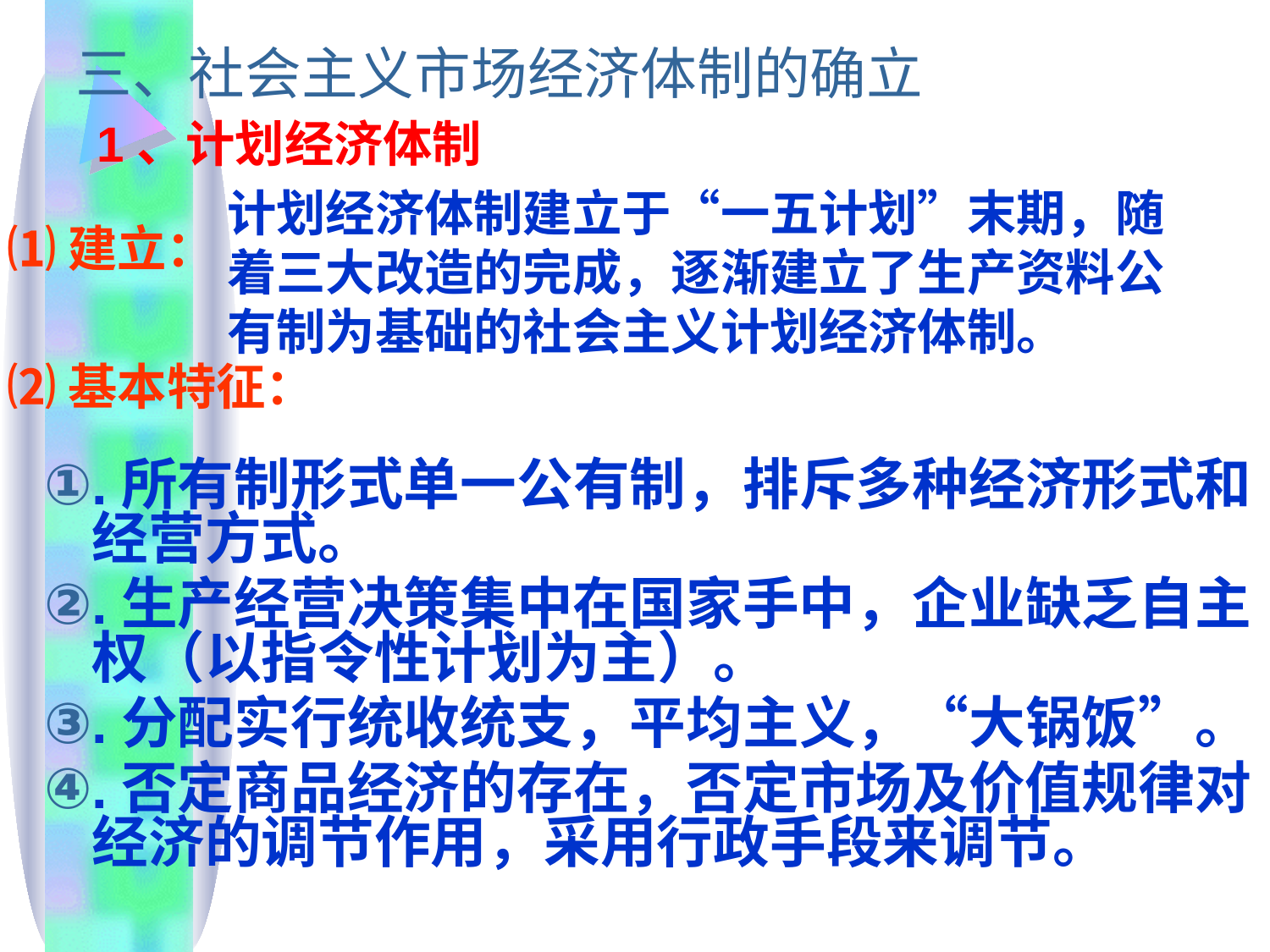

三、社会主义市场经济体制的确立
1、计划经济体制
计划经济体制建立于“一五计划”末期，随着三大改造的完成，逐渐建立了生产资料公有制为基础的社会主义计划经济体制。
⑴建立：
⑵基本特征：
①.所有制形式单一公有制，排斥多种经济形式和经营方式。
②.生产经营决策集中在国家手中，企业缺乏自主权（以指令性计划为主）。
③.分配实行统收统支，平均主义，“大锅饭”。
④.否定商品经济的存在，否定市场及价值规律对经济的调节作用，采用行政手段来调节。